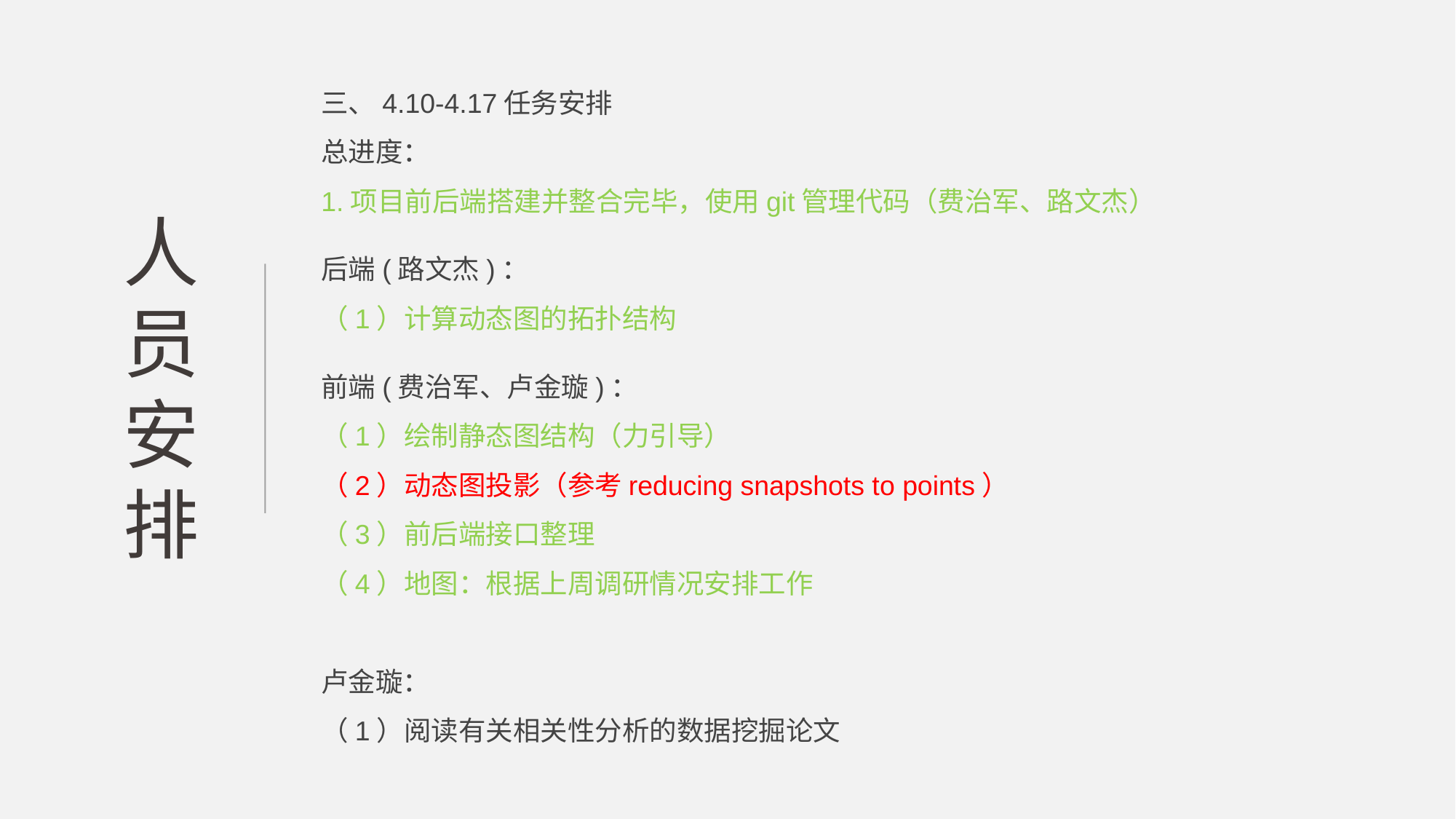

三、4.10-4.17任务安排
总进度：
1.项目前后端搭建并整合完毕，使用git管理代码（费治军、路文杰）

后端(路文杰)：
（1）计算动态图的拓扑结构

前端(费治军、卢金璇)：
（1）绘制静态图结构（力引导）
（2）动态图投影（参考reducing snapshots to points）
（3）前后端接口整理
（4）地图：根据上周调研情况安排工作

卢金璇：
（1）阅读有关相关性分析的数据挖掘论文
人员安排